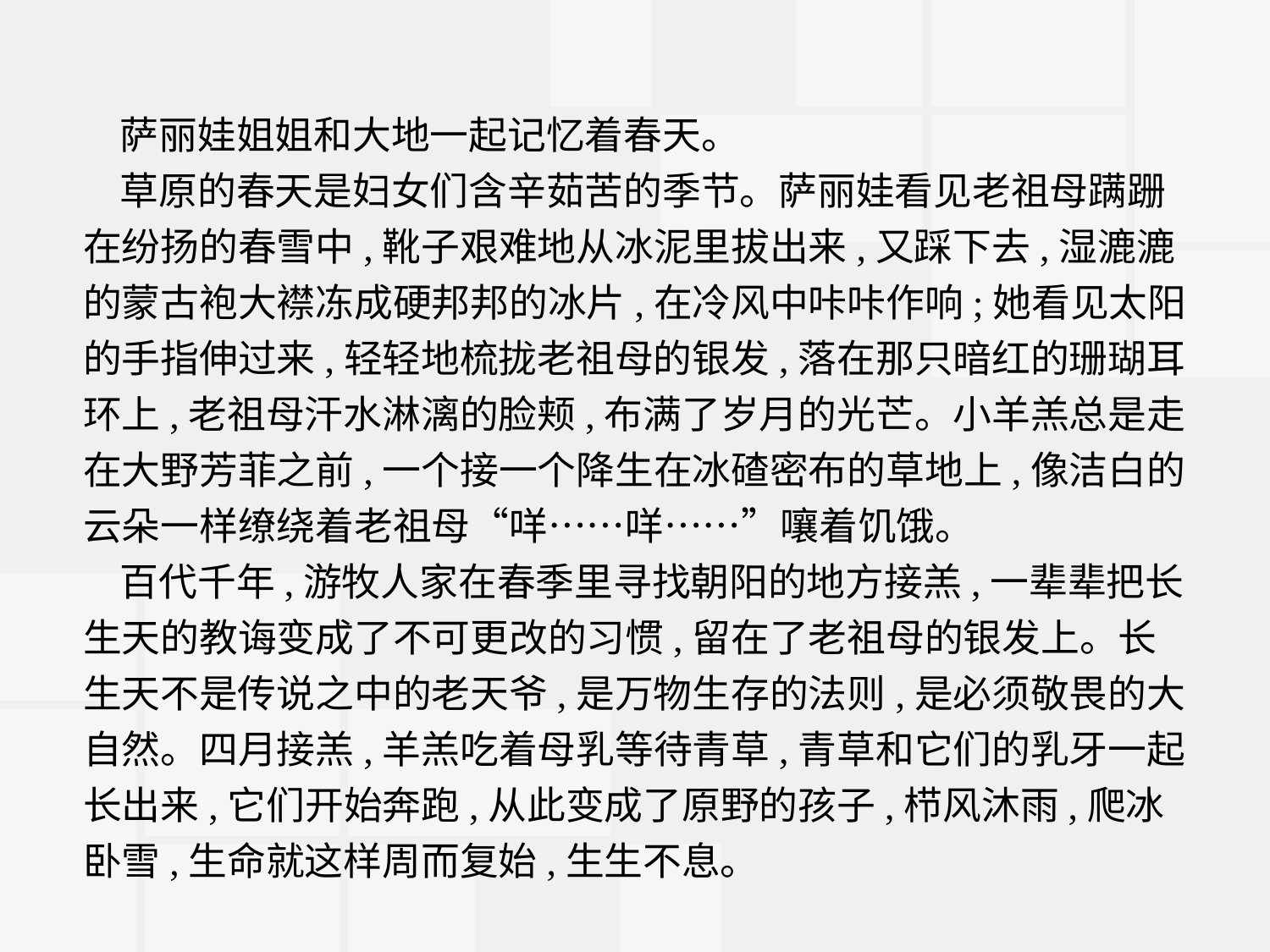

萨丽娃姐姐和大地一起记忆着春天。
草原的春天是妇女们含辛茹苦的季节。萨丽娃看见老祖母蹒跚在纷扬的春雪中,靴子艰难地从冰泥里拔出来,又踩下去,湿漉漉的蒙古袍大襟冻成硬邦邦的冰片,在冷风中咔咔作响;她看见太阳的手指伸过来,轻轻地梳拢老祖母的银发,落在那只暗红的珊瑚耳环上,老祖母汗水淋漓的脸颊,布满了岁月的光芒。小羊羔总是走在大野芳菲之前,一个接一个降生在冰碴密布的草地上,像洁白的云朵一样缭绕着老祖母“咩……咩……”嚷着饥饿。
百代千年,游牧人家在春季里寻找朝阳的地方接羔,一辈辈把长生天的教诲变成了不可更改的习惯,留在了老祖母的银发上。长生天不是传说之中的老天爷,是万物生存的法则,是必须敬畏的大自然。四月接羔,羊羔吃着母乳等待青草,青草和它们的乳牙一起长出来,它们开始奔跑,从此变成了原野的孩子,栉风沐雨,爬冰卧雪,生命就这样周而复始,生生不息。